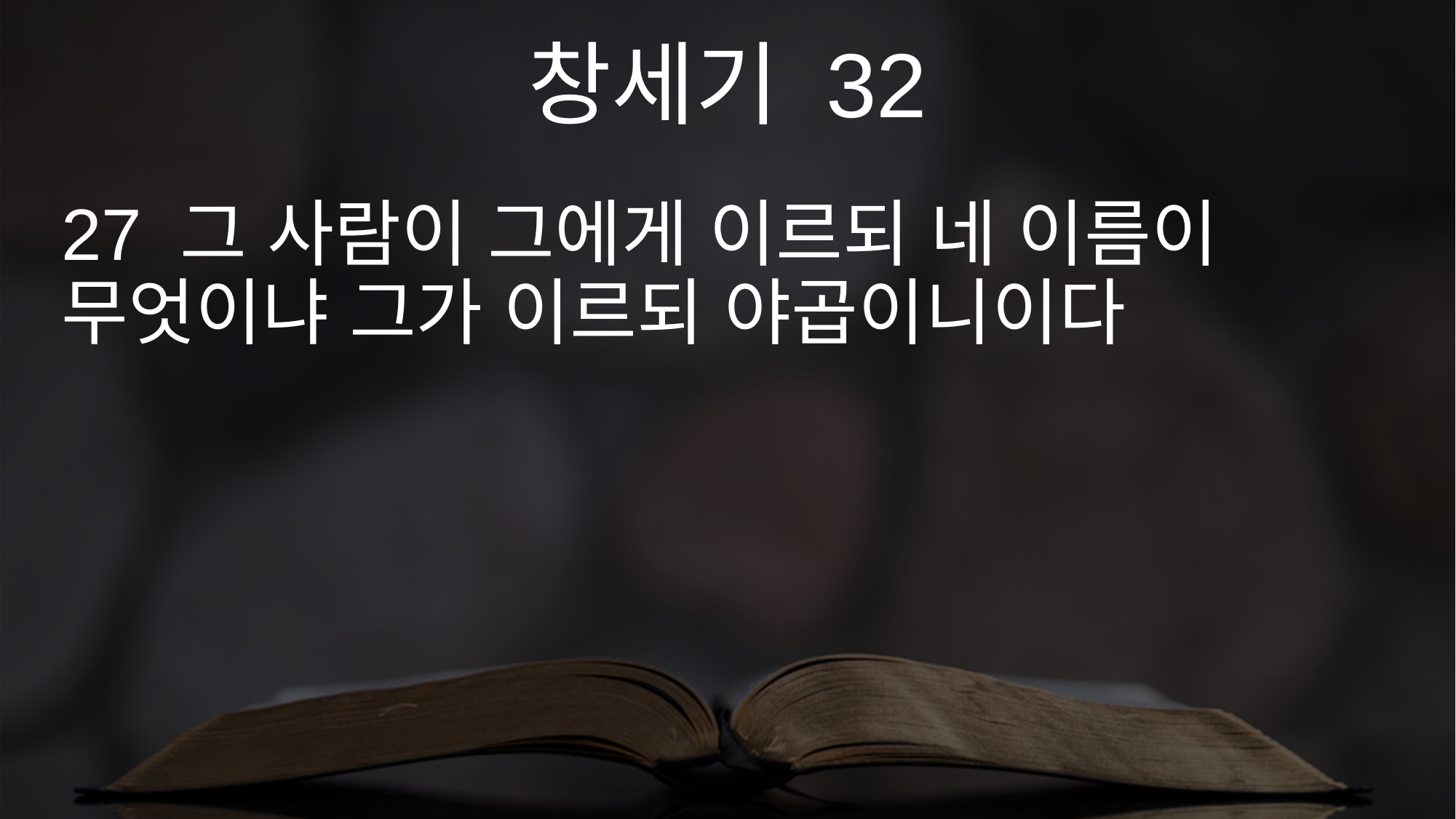

창세기 32
27 그 사람이 그에게 이르되 네 이름이 무엇이냐 그가 이르되 야곱이니이다